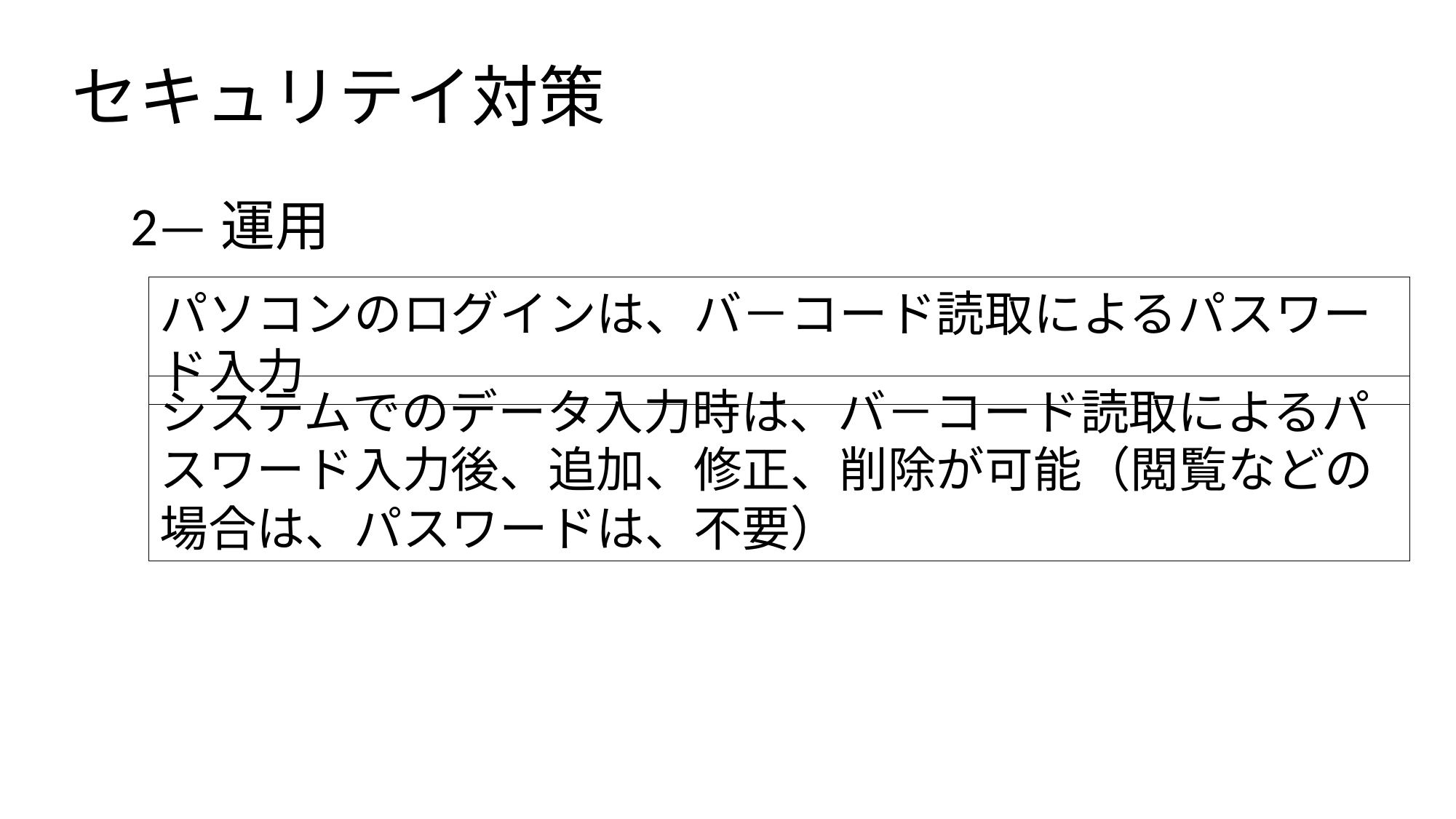

# セキュリテイ対策
2—運用
パソコンのログインは、バ－コード読取によるパスワード入力
システムでのデータ入力時は、バ－コード読取によるパスワード入力後、追加、修正、削除が可能（閲覧などの場合は、パスワードは、不要）